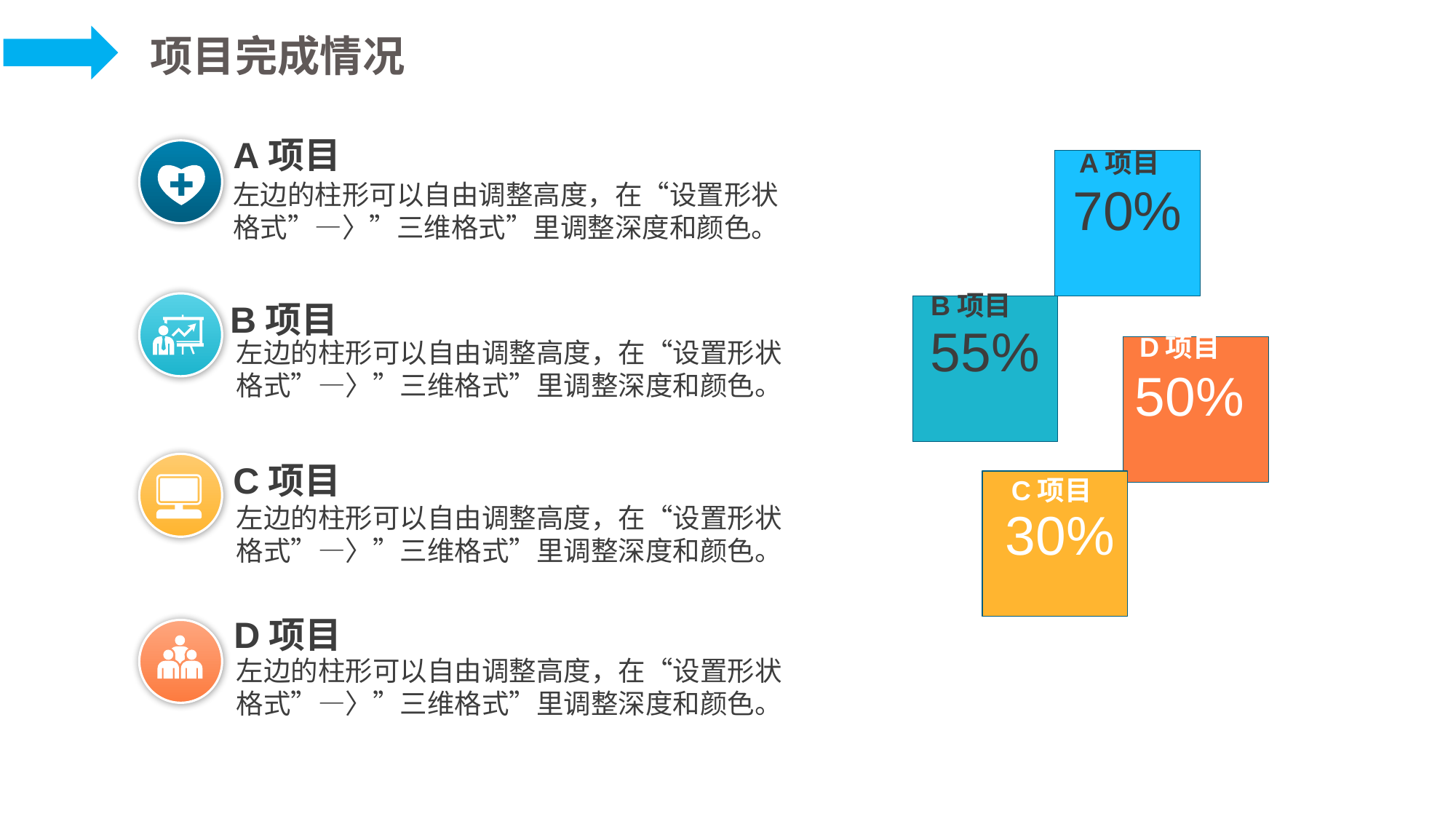

项目完成情况
A项目

A项目

70%
左边的柱形可以自由调整高度，在“设置形状格式”—〉”三维格式”里调整深度和颜色。
B项目
B项目

55%
D项目
左边的柱形可以自由调整高度，在“设置形状格式”—〉”三维格式”里调整深度和颜色。

50%
C项目

C项目

左边的柱形可以自由调整高度，在“设置形状格式”—〉”三维格式”里调整深度和颜色。
30%
D项目

左边的柱形可以自由调整高度，在“设置形状格式”—〉”三维格式”里调整深度和颜色。